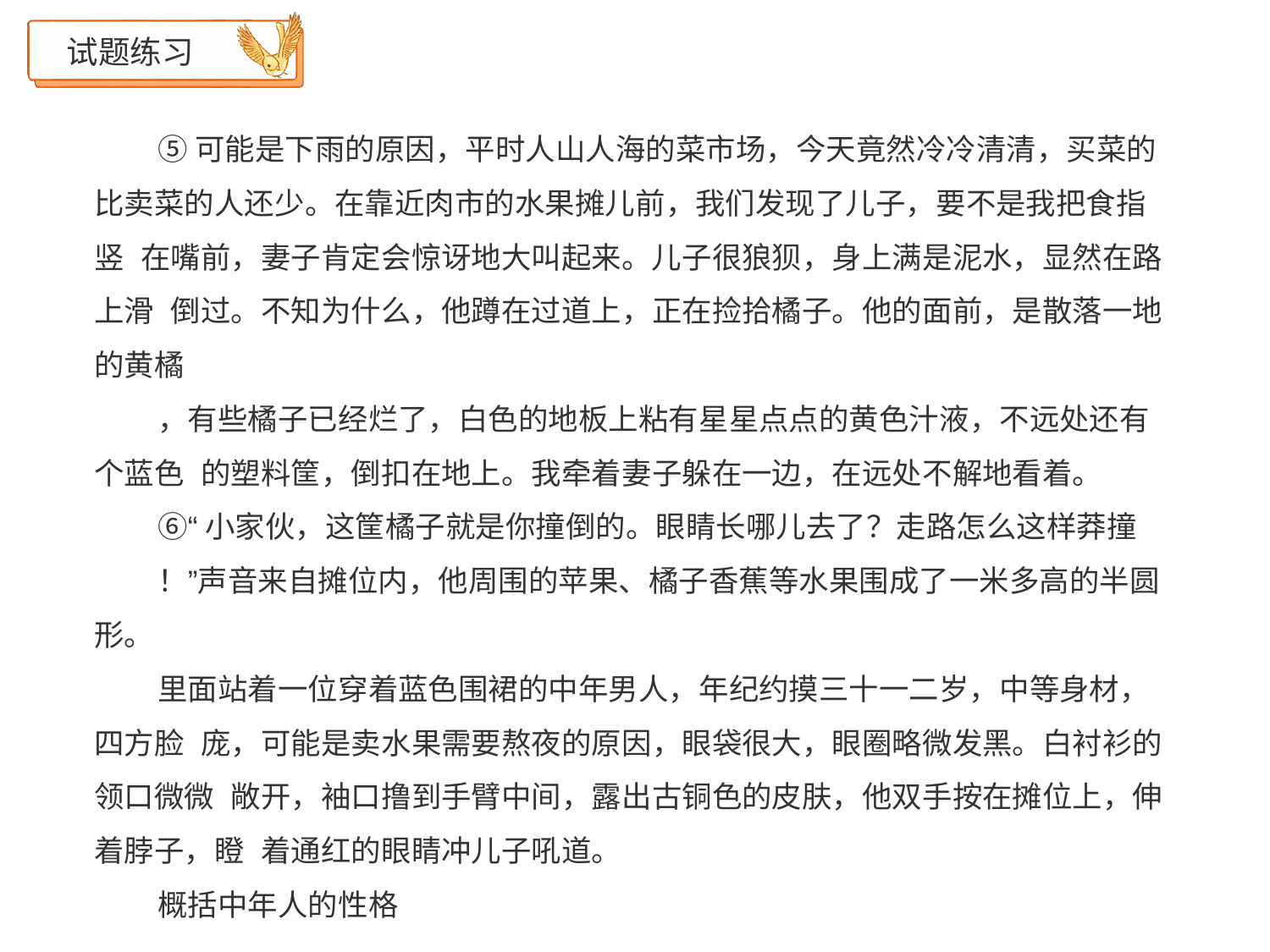

# 试题练习
⑤可能是下雨的原因，平时人山人海的菜市场，今天竟然冷冷清清，买菜的  比卖菜的人还少。在靠近肉市的水果摊儿前，我们发现了儿子，要不是我把食指竖  在嘴前，妻子肯定会惊讶地大叫起来。儿子很狼狈，身上满是泥水，显然在路上滑  倒过。不知为什么，他蹲在过道上，正在捡拾橘子。他的面前，是散落一地的黄橘
，有些橘子已经烂了，白色的地板上粘有星星点点的黄色汁液，不远处还有个蓝色  的塑料筐，倒扣在地上。我牵着妻子躲在一边，在远处不解地看着。
⑥“小家伙，这筐橘子就是你撞倒的。眼睛长哪儿去了？走路怎么这样莽撞
！”声音来自摊位内，他周围的苹果、橘子香蕉等水果围成了一米多高的半圆形。
里面站着一位穿着蓝色围裙的中年男人，年纪约摸三十一二岁，中等身材，四方脸  庞，可能是卖水果需要熬夜的原因，眼袋很大，眼圈略微发黑。白衬衫的领口微微  敞开，袖口撸到手臂中间，露出古铜色的皮肤，他双手按在摊位上，伸着脖子，瞪  着通红的眼睛冲儿子吼道。
概括中年人的性格